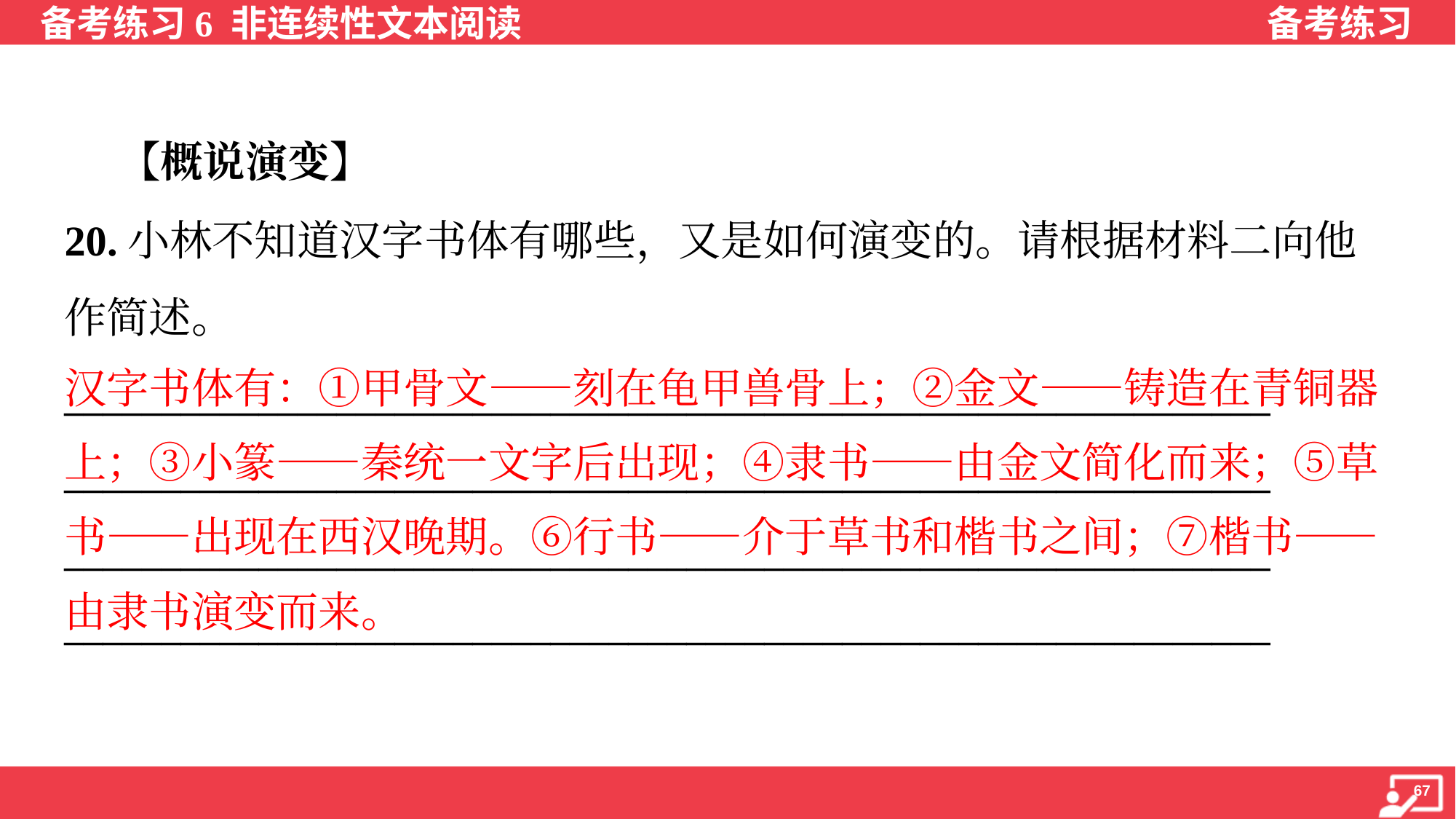

【概说演变】
20.小林不知道汉字书体有哪些，又是如何演变的。请根据材料二向他
作简述。
______________________________________________________________
______________________________________________________________
______________________________________________________________
______________________________________________________________
汉字书体有：①甲骨文——刻在龟甲兽骨上；②金文——铸造在青铜器
上；③小篆——秦统一文字后出现；④隶书——由金文简化而来；⑤草
书——出现在西汉晚期。⑥行书——介于草书和楷书之间；⑦楷书——
由隶书演变而来。